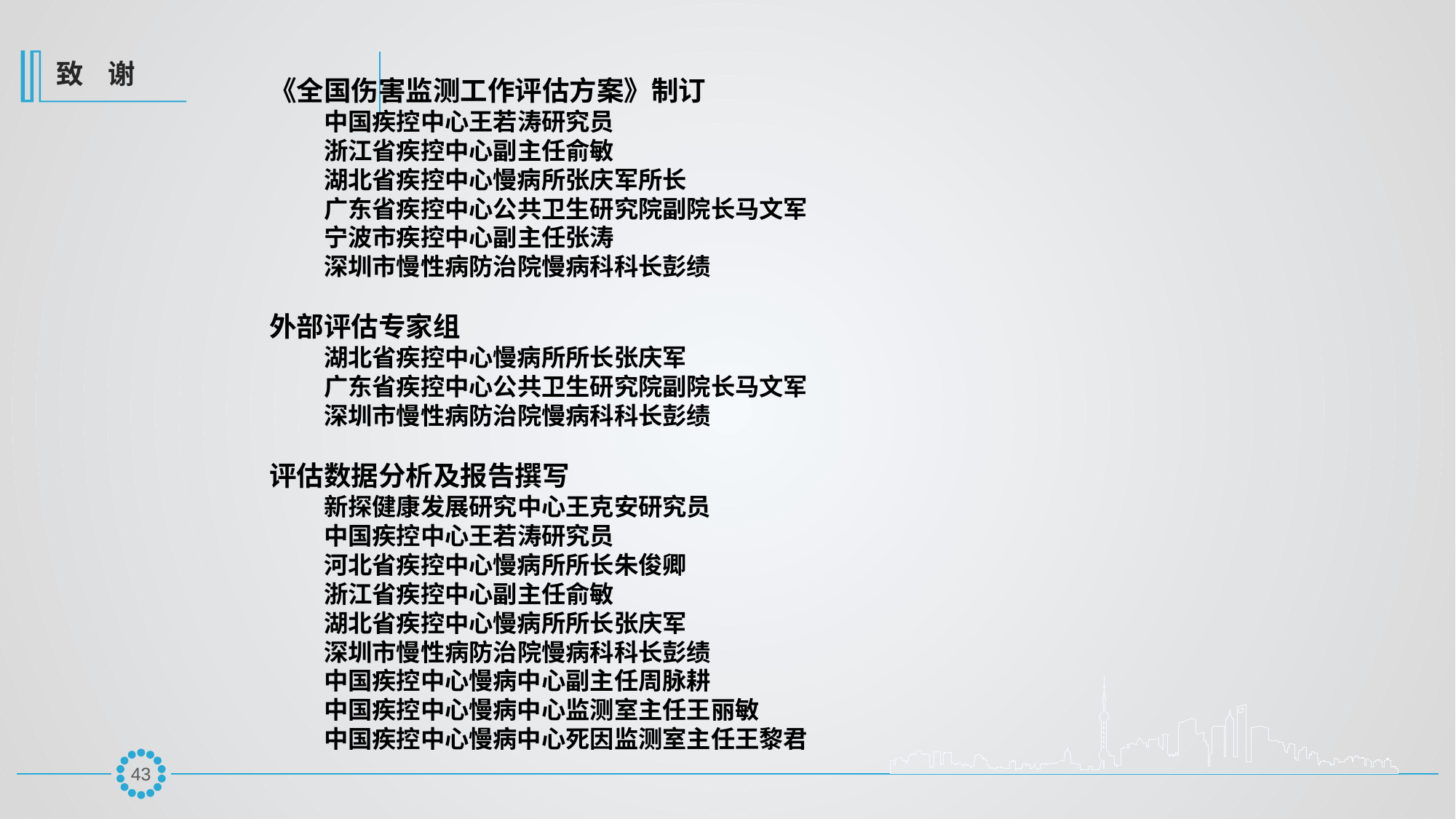

致    谢
《全国伤害监测工作评估方案》制订
中国疾控中心王若涛研究员
浙江省疾控中心副主任俞敏
湖北省疾控中心慢病所张庆军所长
广东省疾控中心公共卫生研究院副院长马文军
宁波市疾控中心副主任张涛
深圳市慢性病防治院慢病科科长彭绩

外部评估专家组
湖北省疾控中心慢病所所长张庆军
广东省疾控中心公共卫生研究院副院长马文军
深圳市慢性病防治院慢病科科长彭绩

评估数据分析及报告撰写
新探健康发展研究中心王克安研究员
中国疾控中心王若涛研究员
河北省疾控中心慢病所所长朱俊卿
浙江省疾控中心副主任俞敏
湖北省疾控中心慢病所所长张庆军
深圳市慢性病防治院慢病科科长彭绩
中国疾控中心慢病中心副主任周脉耕
中国疾控中心慢病中心监测室主任王丽敏
中国疾控中心慢病中心死因监测室主任王黎君
43